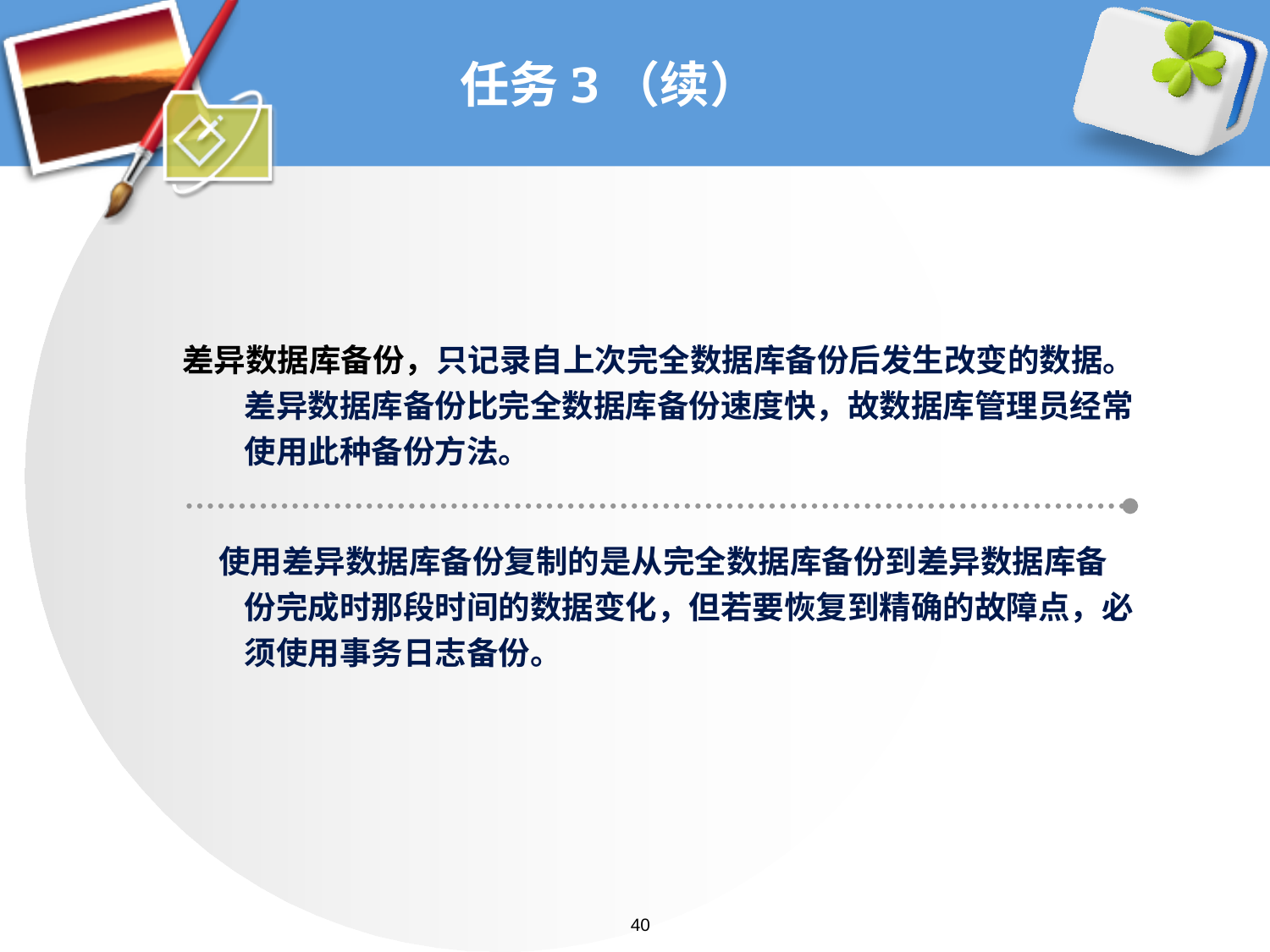

# 任务3（续）
差异数据库备份，只记录自上次完全数据库备份后发生改变的数据。差异数据库备份比完全数据库备份速度快，故数据库管理员经常使用此种备份方法。

    使用差异数据库备份复制的是从完全数据库备份到差异数据库备份完成时那段时间的数据变化，但若要恢复到精确的故障点，必须使用事务日志备份。

40